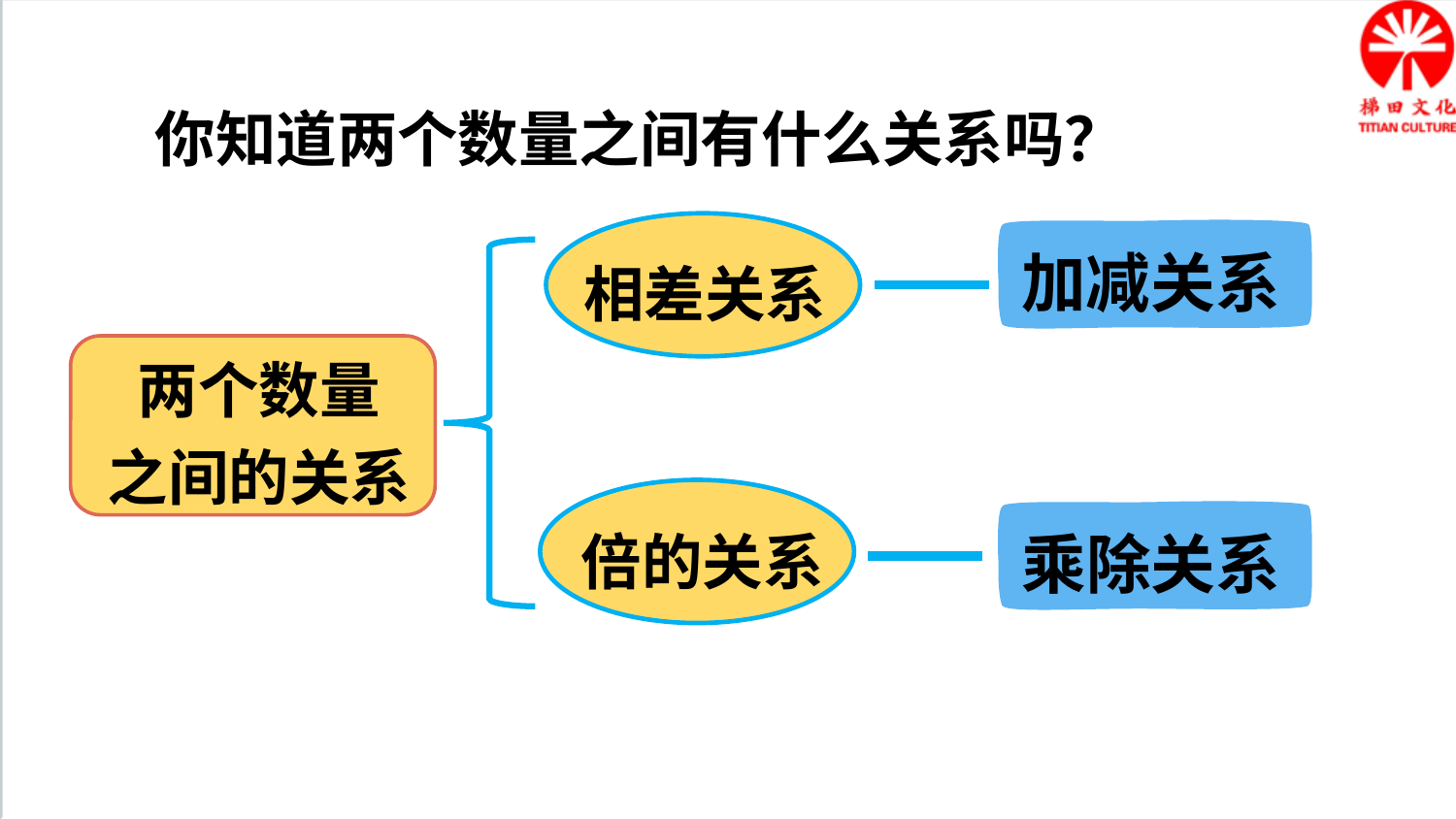

你知道两个数量之间有什么关系吗？

相差关系

加减关系

两个数量
之间的关系

倍的关系

乘除关系